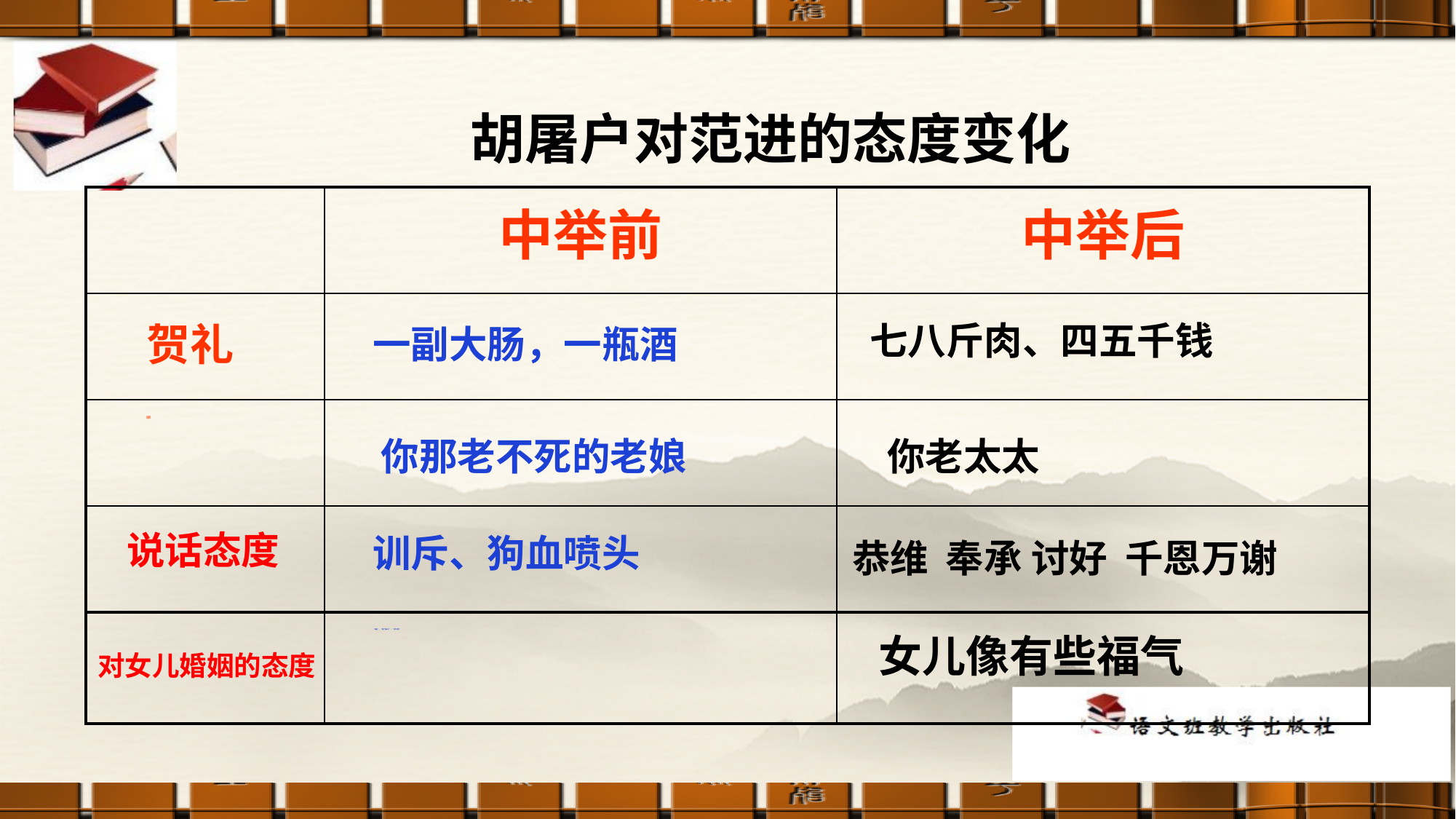

胡屠户对范进的态度变化
|  | 中举前 | 中举后 |
| --- | --- | --- |
|  |  |  |
|  |  |  |
|  |  |  |
|  |  |  |
贺礼
七八斤肉、四五千钱
一副大肠，一瓶酒
对亲家
的称呼
你那老不死的老娘
你老太太
说话态度
训斥、狗血喷头
恭维  奉承 讨好  千恩万谢
“倒运”，“累了我多少”，“可怜可怜”
女儿像有些福气
对女儿婚姻的态度